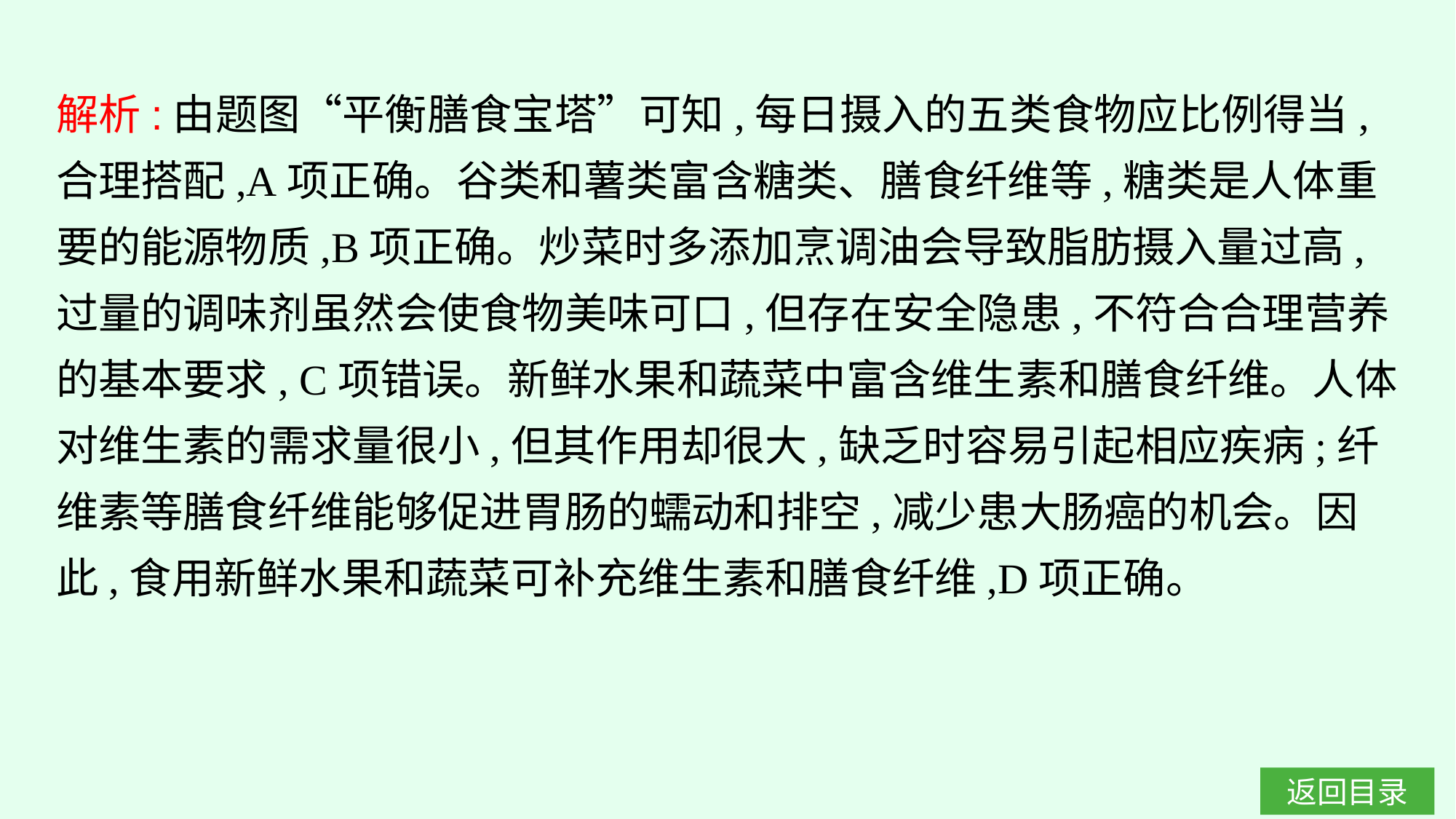

解析:由题图“平衡膳食宝塔”可知,每日摄入的五类食物应比例得当,合理搭配,A项正确。谷类和薯类富含糖类、膳食纤维等,糖类是人体重要的能源物质,B项正确。炒菜时多添加烹调油会导致脂肪摄入量过高,过量的调味剂虽然会使食物美味可口,但存在安全隐患,不符合合理营养的基本要求, C项错误。新鲜水果和蔬菜中富含维生素和膳食纤维。人体对维生素的需求量很小,但其作用却很大,缺乏时容易引起相应疾病;纤维素等膳食纤维能够促进胃肠的蠕动和排空,减少患大肠癌的机会。因此,食用新鲜水果和蔬菜可补充维生素和膳食纤维,D项正确。